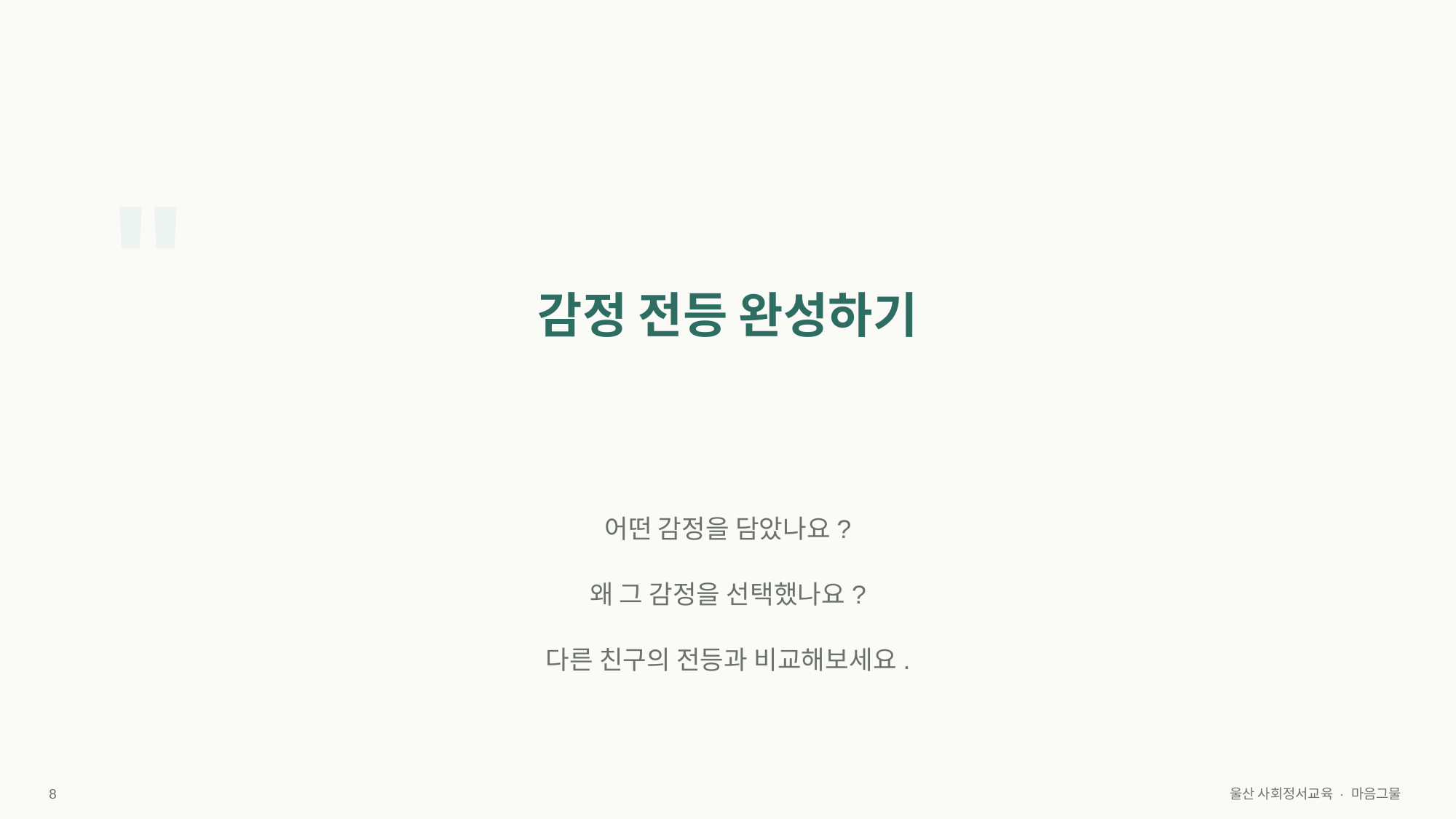

"
감정 전등 완성하기
어떤 감정을 담았나요?
왜 그 감정을 선택했나요?
다른 친구의 전등과 비교해보세요.
8
울산 사회정서교육 · 마음그물